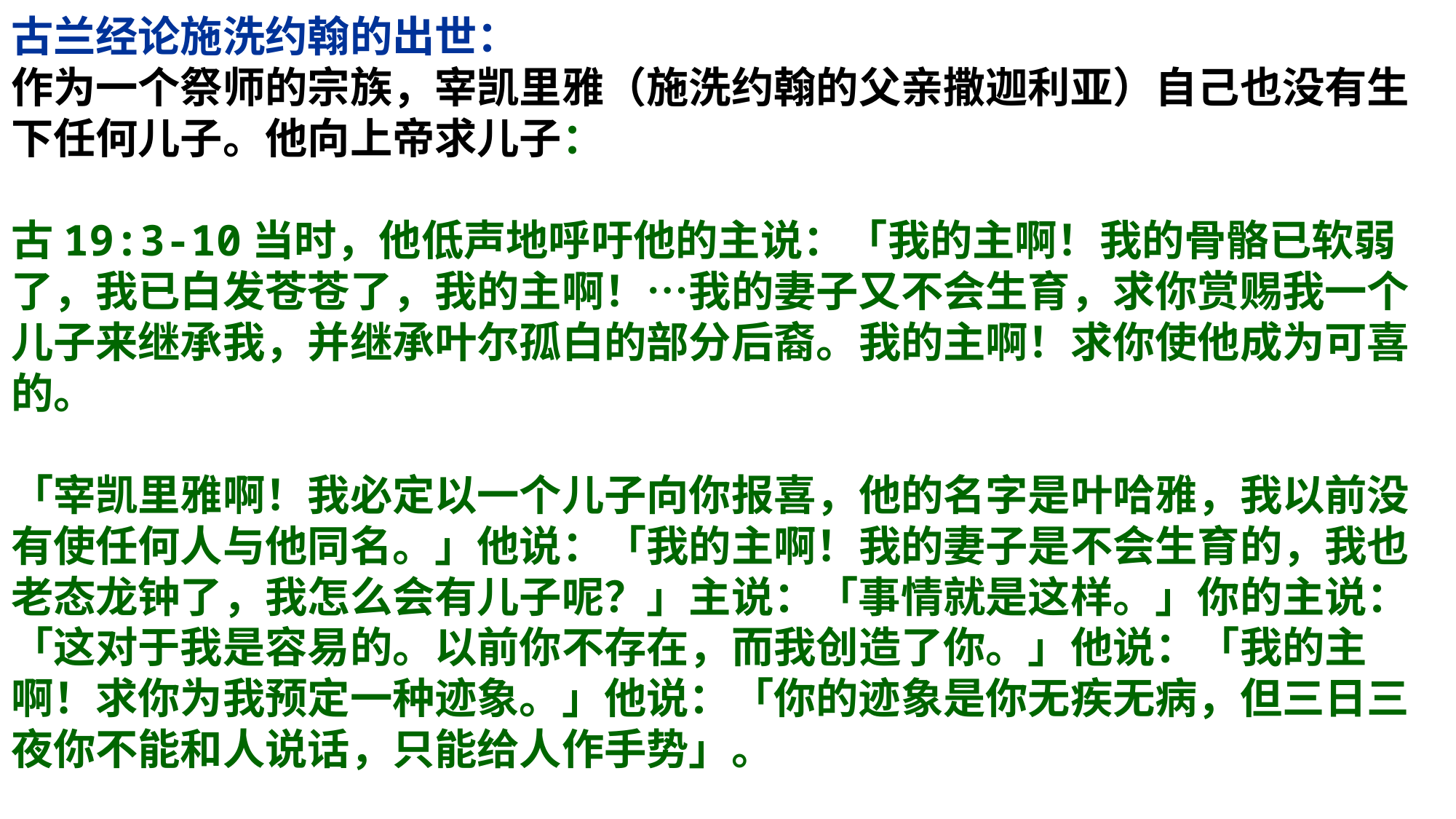

古兰经论施洗约翰的出世：
作为一个祭师的宗族，宰凯里雅（施洗约翰的父亲撒迦利亚）自己也没有生下任何儿子。他向上帝求儿子：

古19:3-10当时，他低声地呼吁他的主说：「我的主啊！我的骨骼已软弱了，我已白发苍苍了，我的主啊！…我的妻子又不会生育，求你赏赐我一个儿子来继承我，并继承叶尔孤白的部分后裔。我的主啊！求你使他成为可喜的。

「宰凯里雅啊！我必定以一个儿子向你报喜，他的名字是叶哈雅，我以前没有使任何人与他同名。」他说：「我的主啊！我的妻子是不会生育的，我也老态龙钟了，我怎么会有儿子呢？」主说：「事情就是这样。」你的主说：「这对于我是容易的。以前你不存在，而我创造了你。」他说：「我的主啊！求你为我预定一种迹象。」他说：「你的迹象是你无疾无病，但三日三夜你不能和人说话，只能给人作手势」。